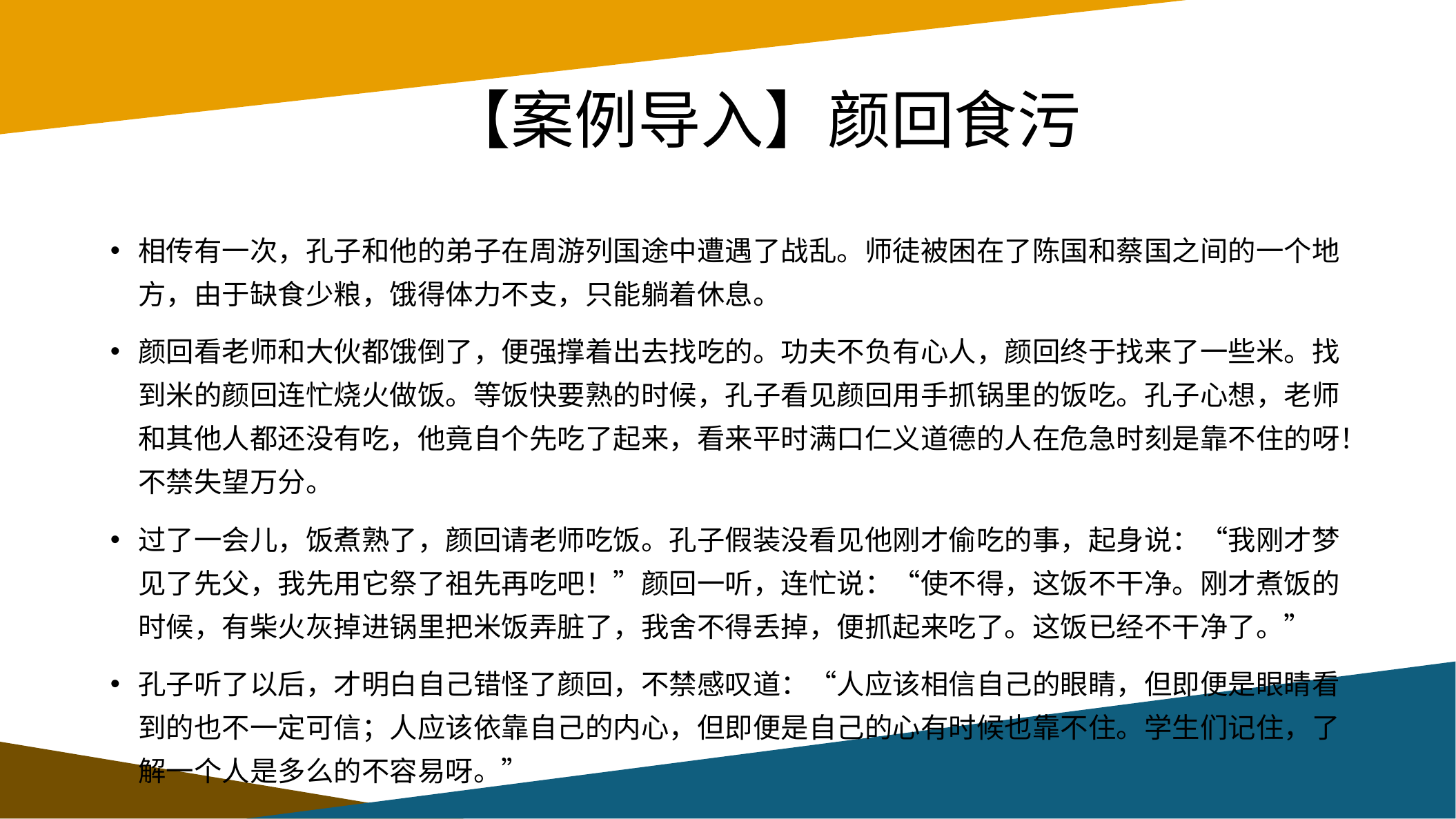

# 【案例导入】颜回食污
相传有一次，孔子和他的弟子在周游列国途中遭遇了战乱。师徒被困在了陈国和蔡国之间的一个地方，由于缺食少粮，饿得体力不支，只能躺着休息。
颜回看老师和大伙都饿倒了，便强撑着出去找吃的。功夫不负有心人，颜回终于找来了一些米。找到米的颜回连忙烧火做饭。等饭快要熟的时候，孔子看见颜回用手抓锅里的饭吃。孔子心想，老师和其他人都还没有吃，他竟自个先吃了起来，看来平时满口仁义道德的人在危急时刻是靠不住的呀！不禁失望万分。
过了一会儿，饭煮熟了，颜回请老师吃饭。孔子假装没看见他刚才偷吃的事，起身说：“我刚才梦见了先父，我先用它祭了祖先再吃吧！”颜回一听，连忙说：“使不得，这饭不干净。刚才煮饭的时候，有柴火灰掉进锅里把米饭弄脏了，我舍不得丢掉，便抓起来吃了。这饭已经不干净了。”
孔子听了以后，才明白自己错怪了颜回，不禁感叹道：“人应该相信自己的眼睛，但即便是眼睛看到的也不一定可信；人应该依靠自己的内心，但即便是自己的心有时候也靠不住。学生们记住，了解一个人是多么的不容易呀。”